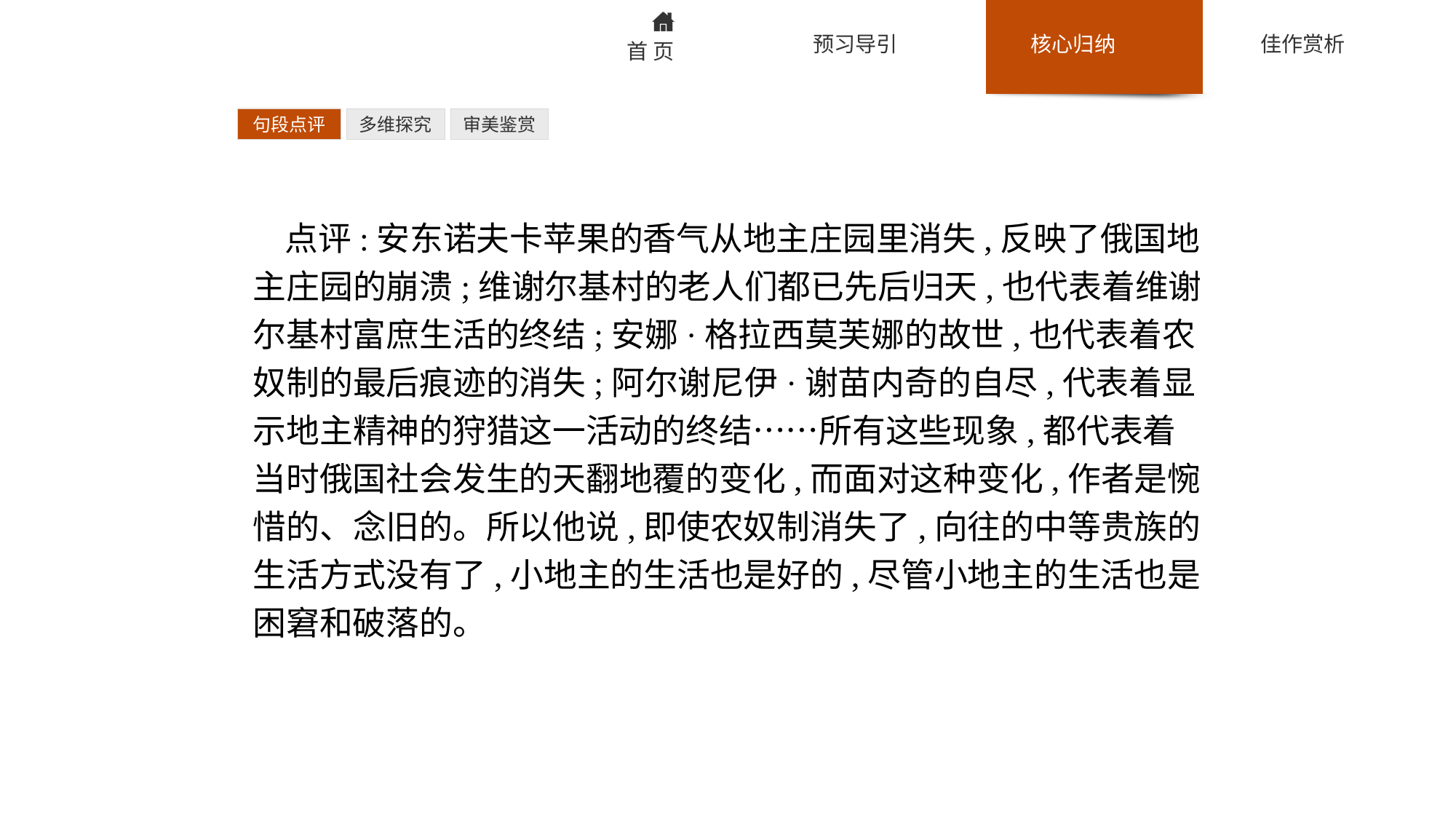

句段点评
多维探究
审美鉴赏
点评:安东诺夫卡苹果的香气从地主庄园里消失,反映了俄国地主庄园的崩溃;维谢尔基村的老人们都已先后归天,也代表着维谢尔基村富庶生活的终结;安娜·格拉西莫芙娜的故世,也代表着农奴制的最后痕迹的消失;阿尔谢尼伊·谢苗内奇的自尽,代表着显示地主精神的狩猎这一活动的终结……所有这些现象,都代表着当时俄国社会发生的天翻地覆的变化,而面对这种变化,作者是惋惜的、念旧的。所以他说,即使农奴制消失了,向往的中等贵族的生活方式没有了,小地主的生活也是好的,尽管小地主的生活也是困窘和破落的。